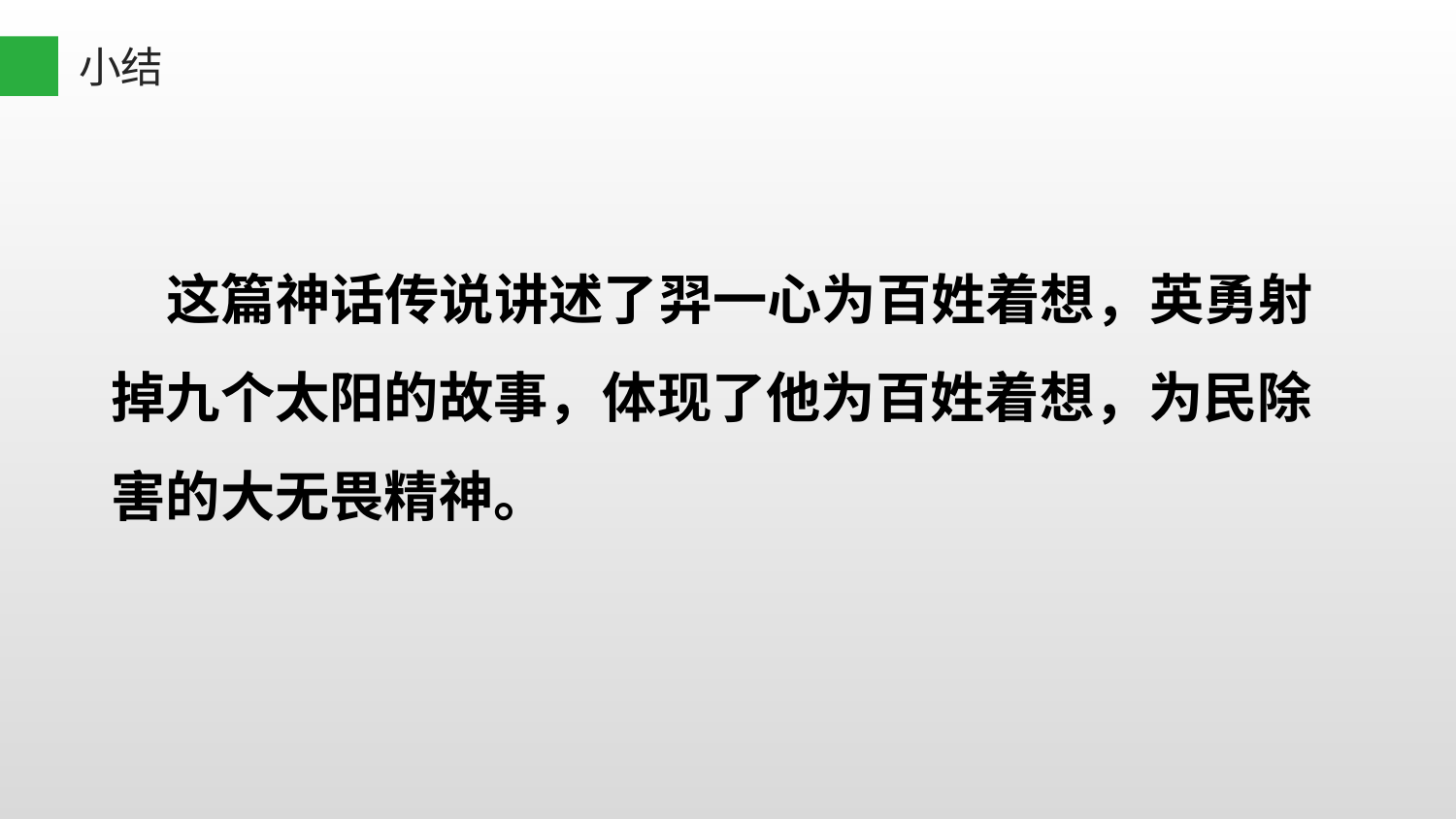

小结

    这篇神话传说讲述了羿一心为百姓着想，英勇射掉九个太阳的故事，体现了他为百姓着想，为民除害的大无畏精神。